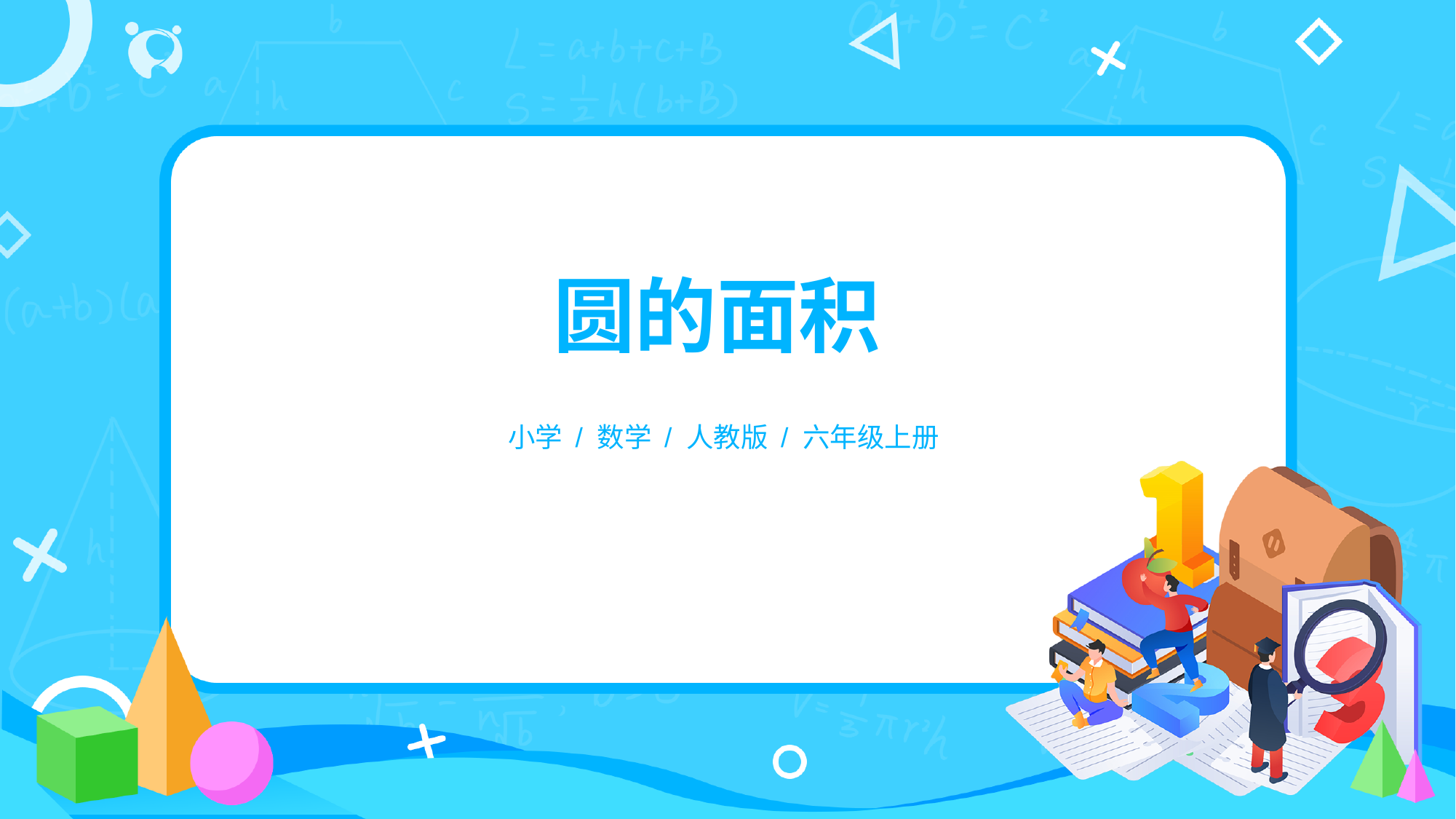

圆的面积
小学 / 数学 / 人教版 / 六年级上册